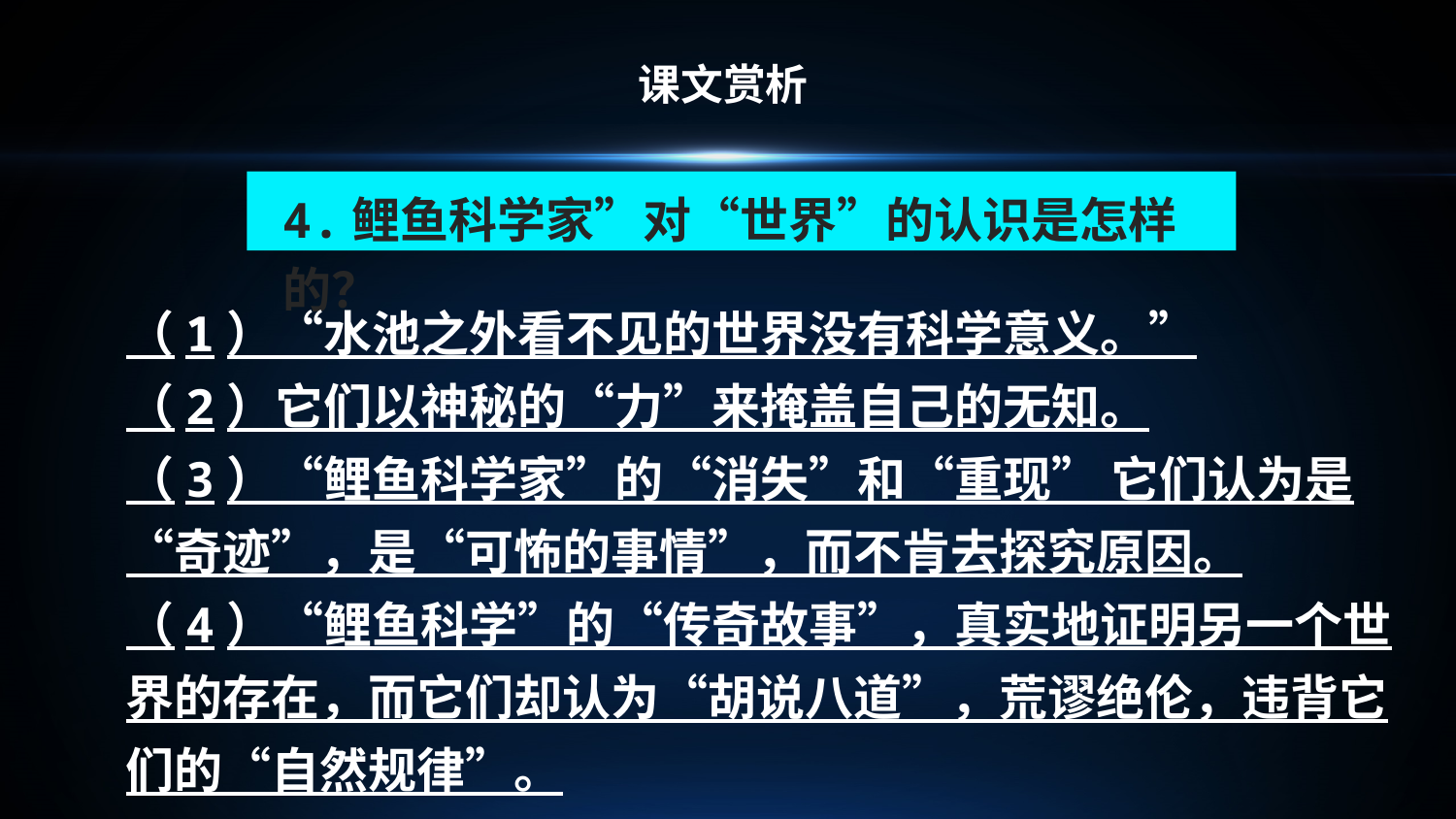

课文赏析

4.鲤鱼科学家”对“世界”的认识是怎样的？
（1）“水池之外看不见的世界没有科学意义。”
（2）它们以神秘的“力”来掩盖自己的无知。
（3）“鲤鱼科学家”的“消失”和“重现” 它们认为是“奇迹”，是“可怖的事情”，而不肯去探究原因。
（4）“鲤鱼科学”的“传奇故事”，真实地证明另一个世界的存在，而它们却认为“胡说八道”，荒谬绝伦，违背它们的“自然规律”。